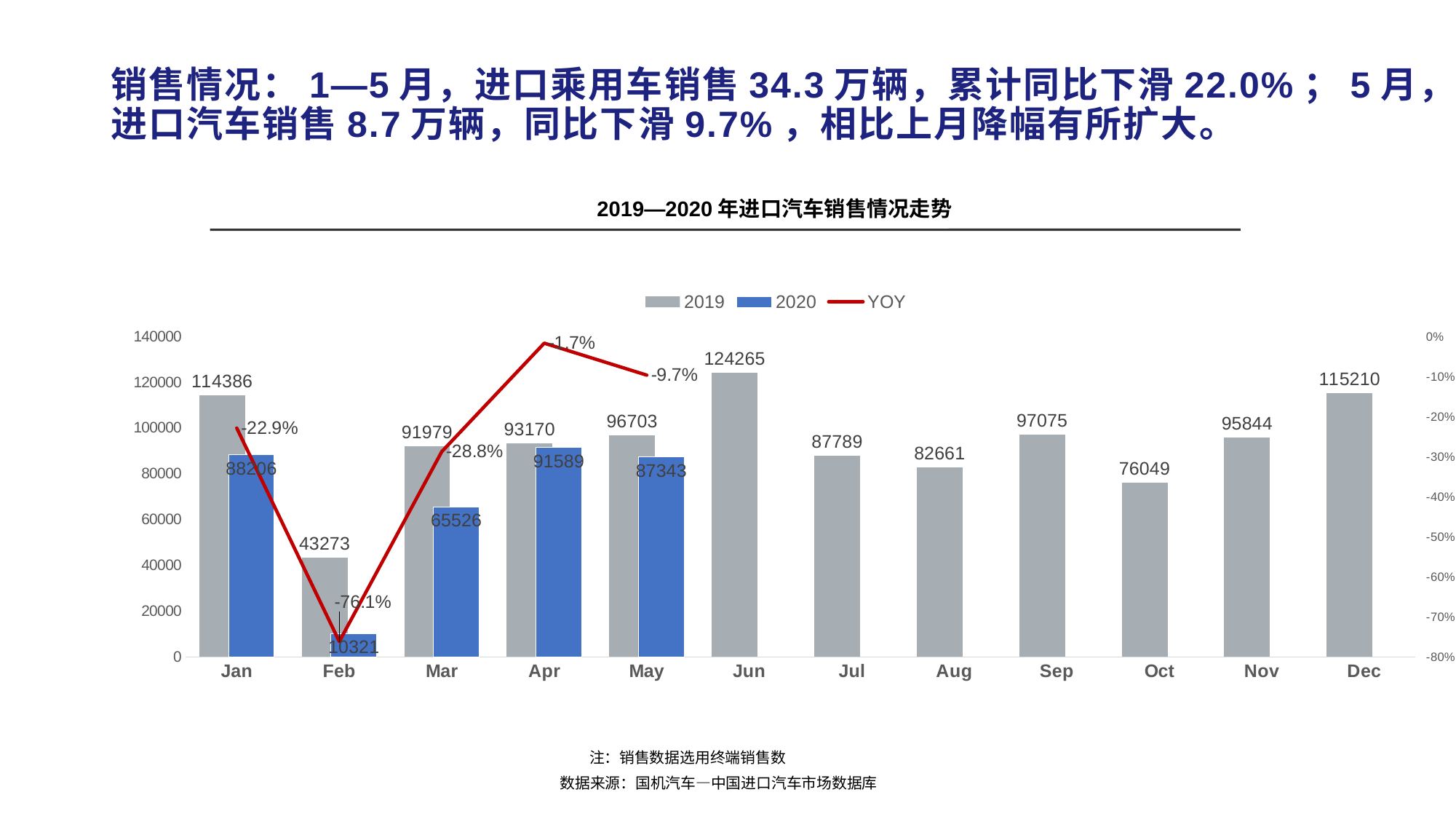

# 销售情况：1—5月，进口乘用车销售34.3万辆，累计同比下滑22.0%；5月，进口汽车销售8.7万辆，同比下滑9.7%，相比上月降幅有所扩大。
2019—2020年进口汽车销售情况走势

### Chart

| Category | 2019 | 2020 | YOY |
|---|---|---|---|
| Jan | 114386.0 | 88206.0 | -0.228874162922036 |
| Feb | 43273.0 | 10321.0 | -0.761490999006309 |
| Mar | 91979.0 | 65526.0 | -0.28759825612368 |
| Apr | 93170.0 | 91589.0 | -0.0169689814317914 |
| May | 96703.0 | 87343.0 | -0.0967912060639277 |
| Jun | 124265.0 | None | None |
| Jul | 87789.0 | None | None |
| Aug | 82661.0 | None | None |
| Sep | 97075.0 | None | None |
| Oct | 76049.0 | None | None |
| Nov | 95844.0 | None | None |
| Dec | 115210.0 | None | None |
注：销售数据选用终端销售数
数据来源：国机汽车—中国进口汽车市场数据库